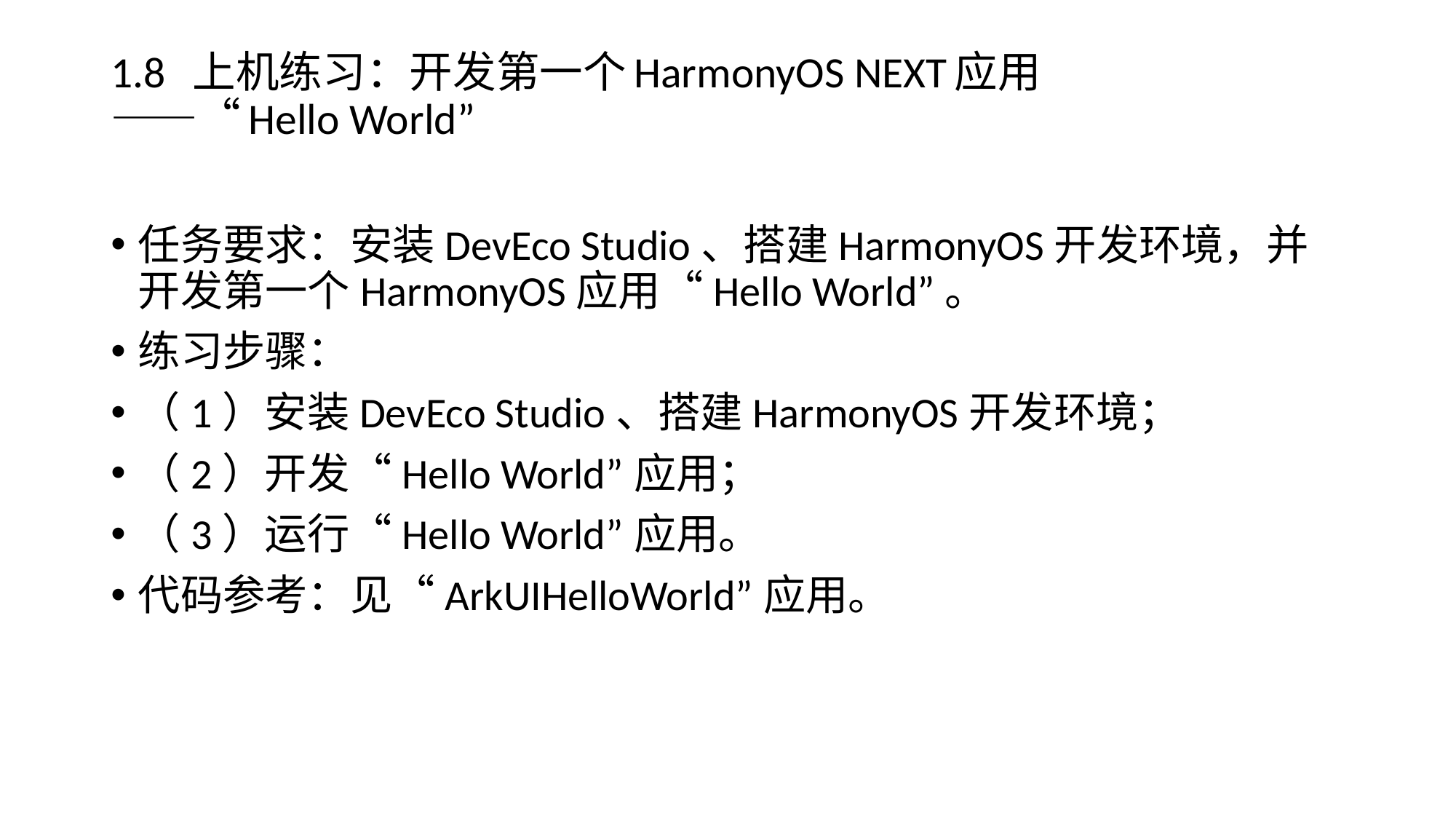

# 1.8  上机练习：开发第一个HarmonyOS NEXT应用 ——“Hello World”
任务要求：安装DevEco Studio、搭建HarmonyOS开发环境，并开发第一个HarmonyOS应用“Hello World”。
练习步骤：
（1）安装DevEco Studio、搭建HarmonyOS开发环境；
（2）开发“Hello World”应用；
（3）运行“Hello World”应用。
代码参考：见“ArkUIHelloWorld”应用。